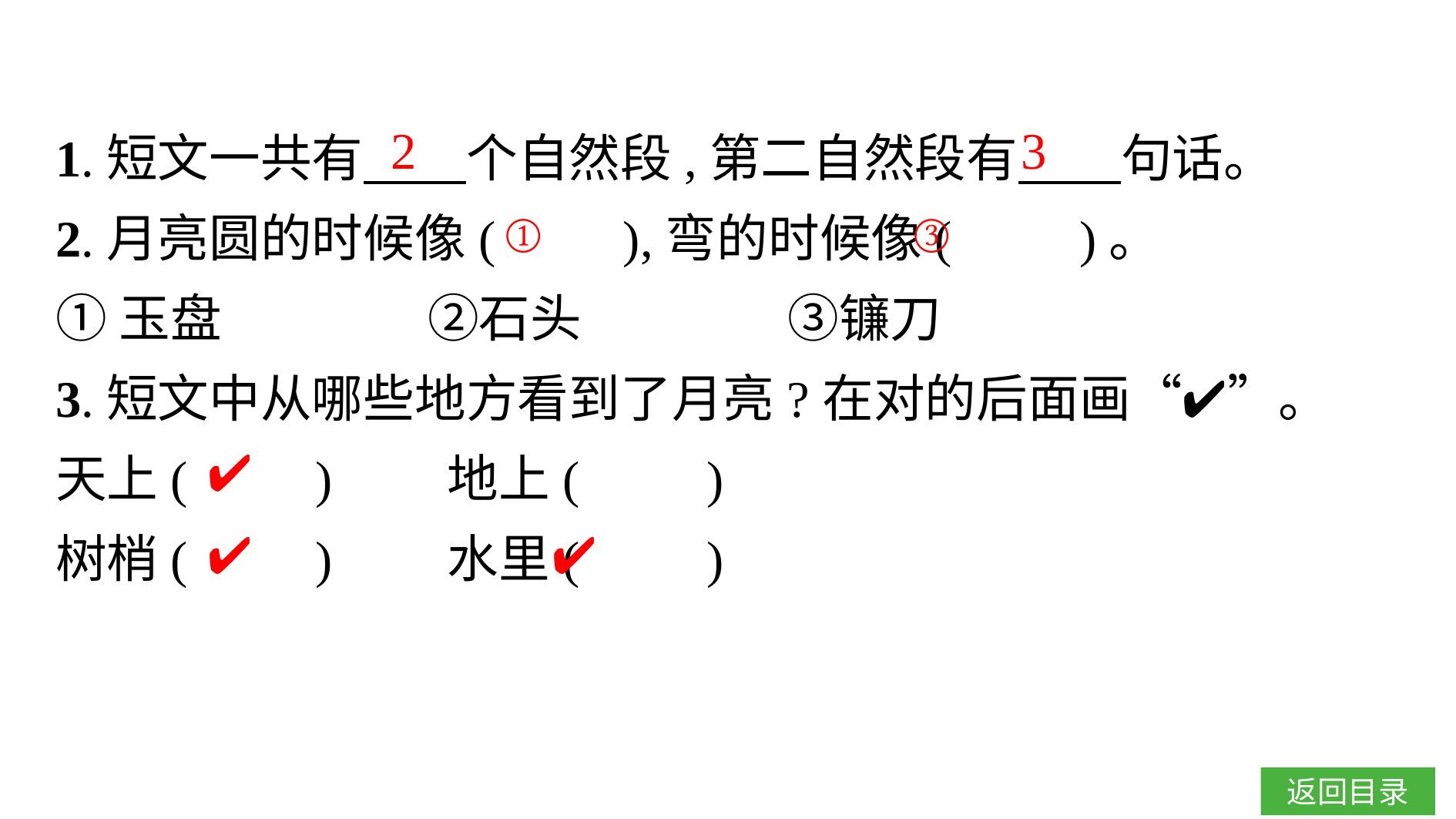

1.短文一共有　　个自然段,第二自然段有　　句话。
2.月亮圆的时候像(　　),弯的时候像(　　)。
①玉盘　　　　②石头　　　　③镰刀
3.短文中从哪些地方看到了月亮?在对的后面画“✔”。
天上(　　)　　地上(　　)
树梢(　　)　　水里(　　)
2
3
①
③
✔
✔
✔